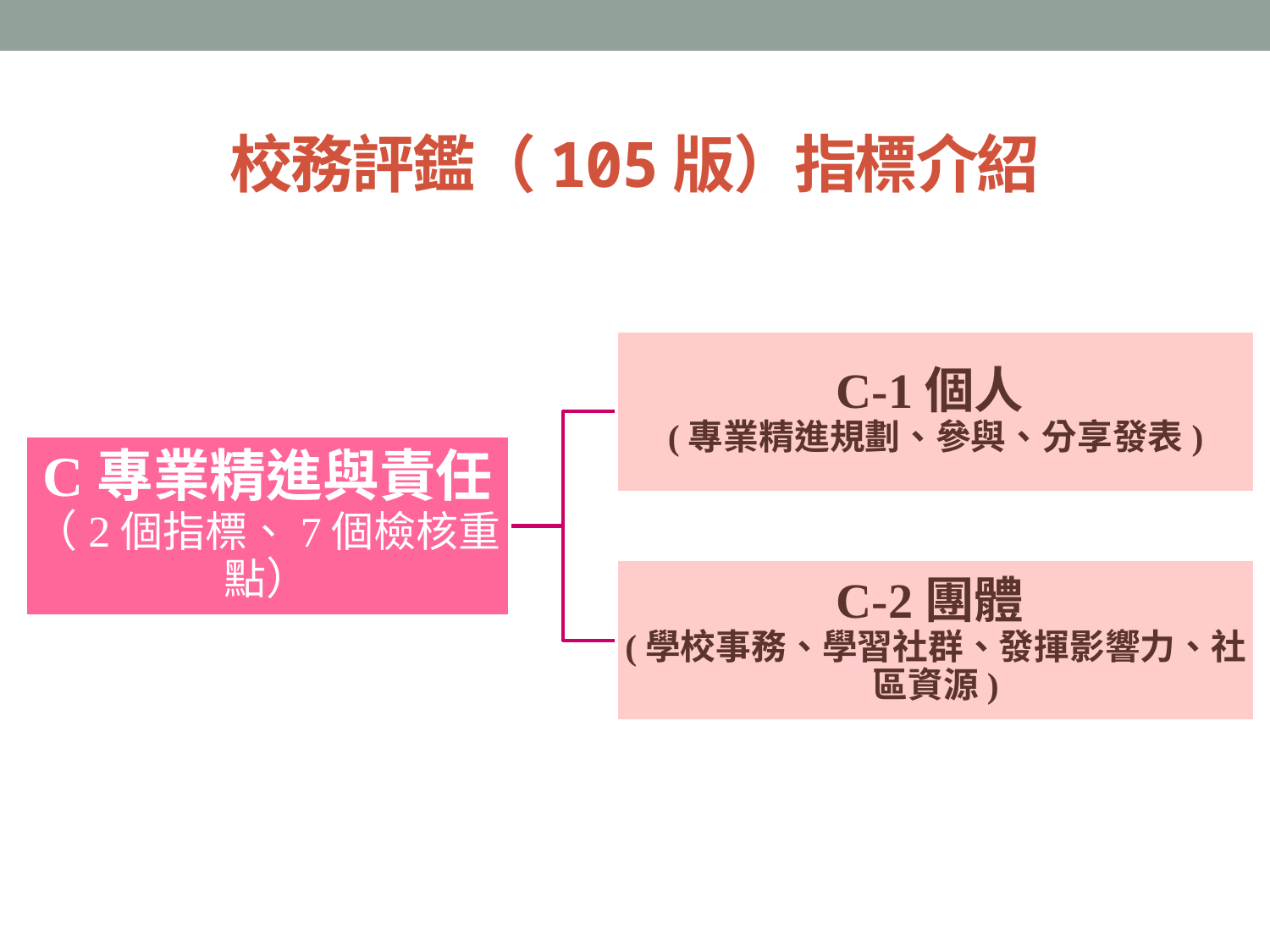

# 校務評鑑（105版）指標介紹
C專業精進與責任
（2個指標、7個檢核重點）
C-1個人
(專業精進規劃、參與、分享發表)
C-2團體
(學校事務、學習社群、發揮影響力、社區資源)